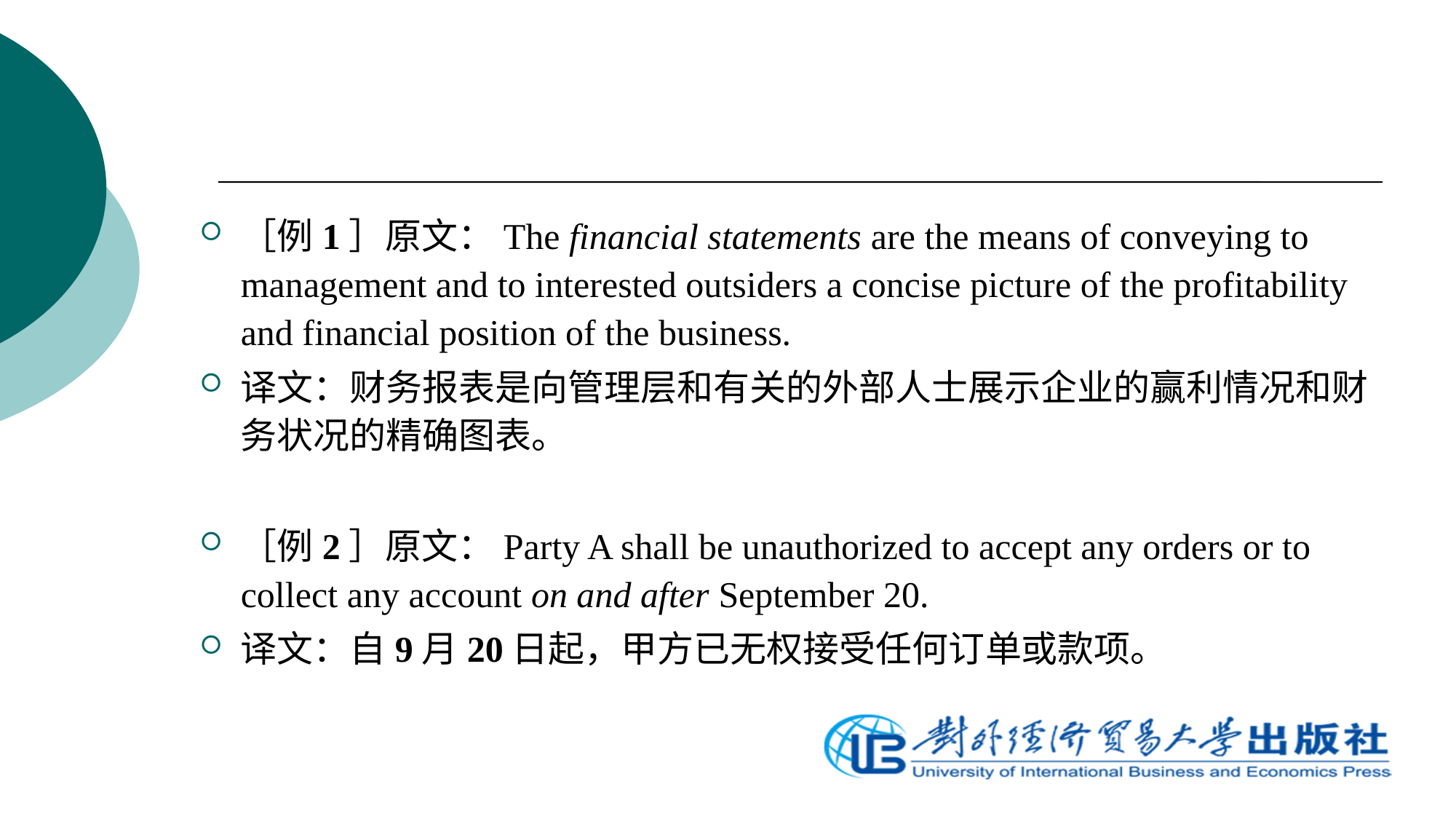

#
［例1］原文：The financial statements are the means of conveying to management and to interested outsiders a concise picture of the profitability and financial position of the business.
译文：财务报表是向管理层和有关的外部人士展示企业的赢利情况和财务状况的精确图表。

［例2］原文：Party A shall be unauthorized to accept any orders or to collect any account on and after September 20.
译文：自9月20日起，甲方已无权接受任何订单或款项。